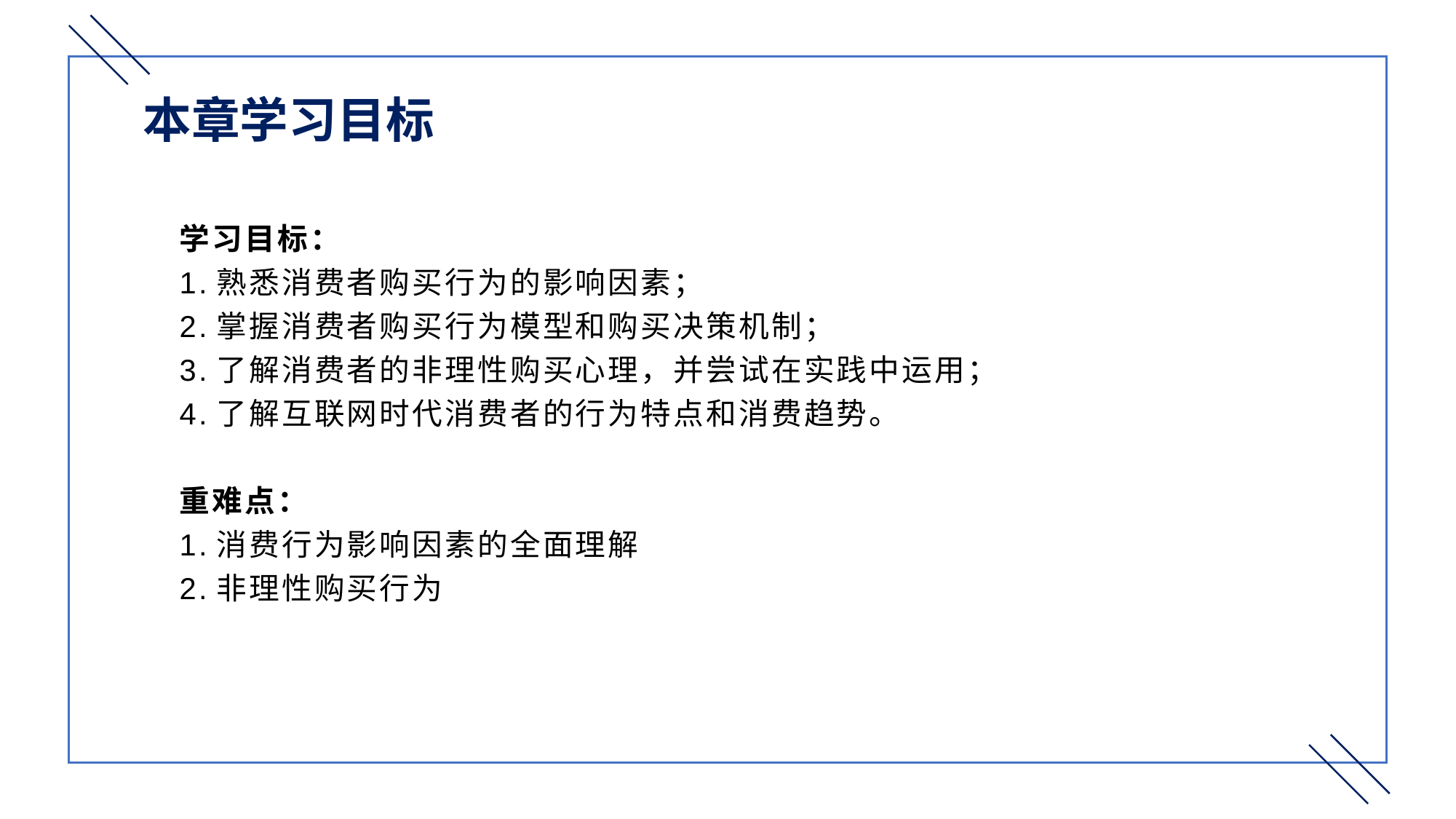

本章学习目标
学习目标：
1.熟悉消费者购买行为的影响因素；
2.掌握消费者购买行为模型和购买决策机制；
3.了解消费者的非理性购买心理，并尝试在实践中运用；
4.了解互联网时代消费者的行为特点和消费趋势。

重难点：
1.消费行为影响因素的全面理解
2.非理性购买行为